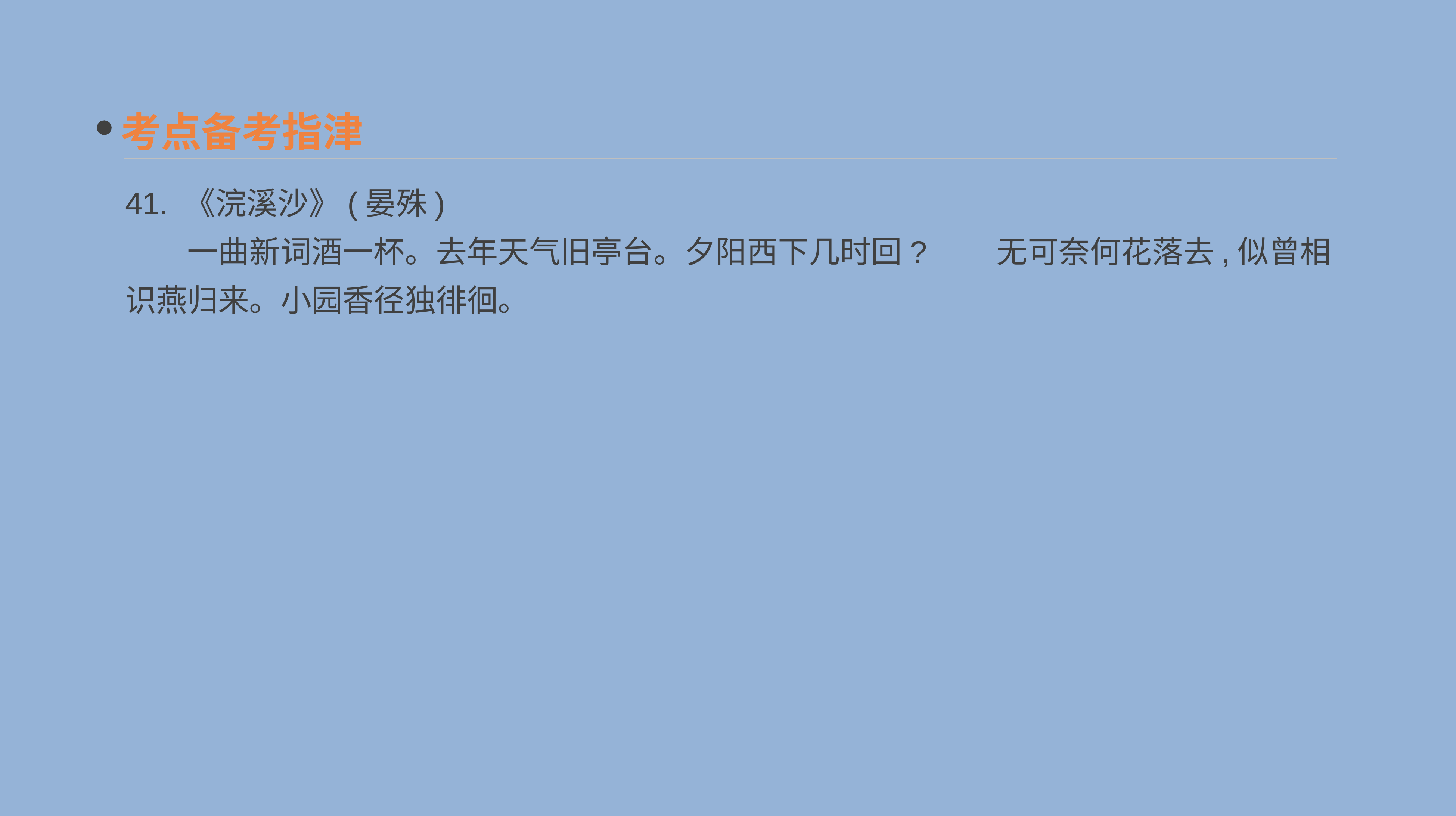

考点备考指津

41. 《浣溪沙》(晏殊)
　　一曲新词酒一杯。去年天气旧亭台。夕阳西下几时回?　　无可奈何花落去,似曾相识燕归来。小园香径独徘徊。